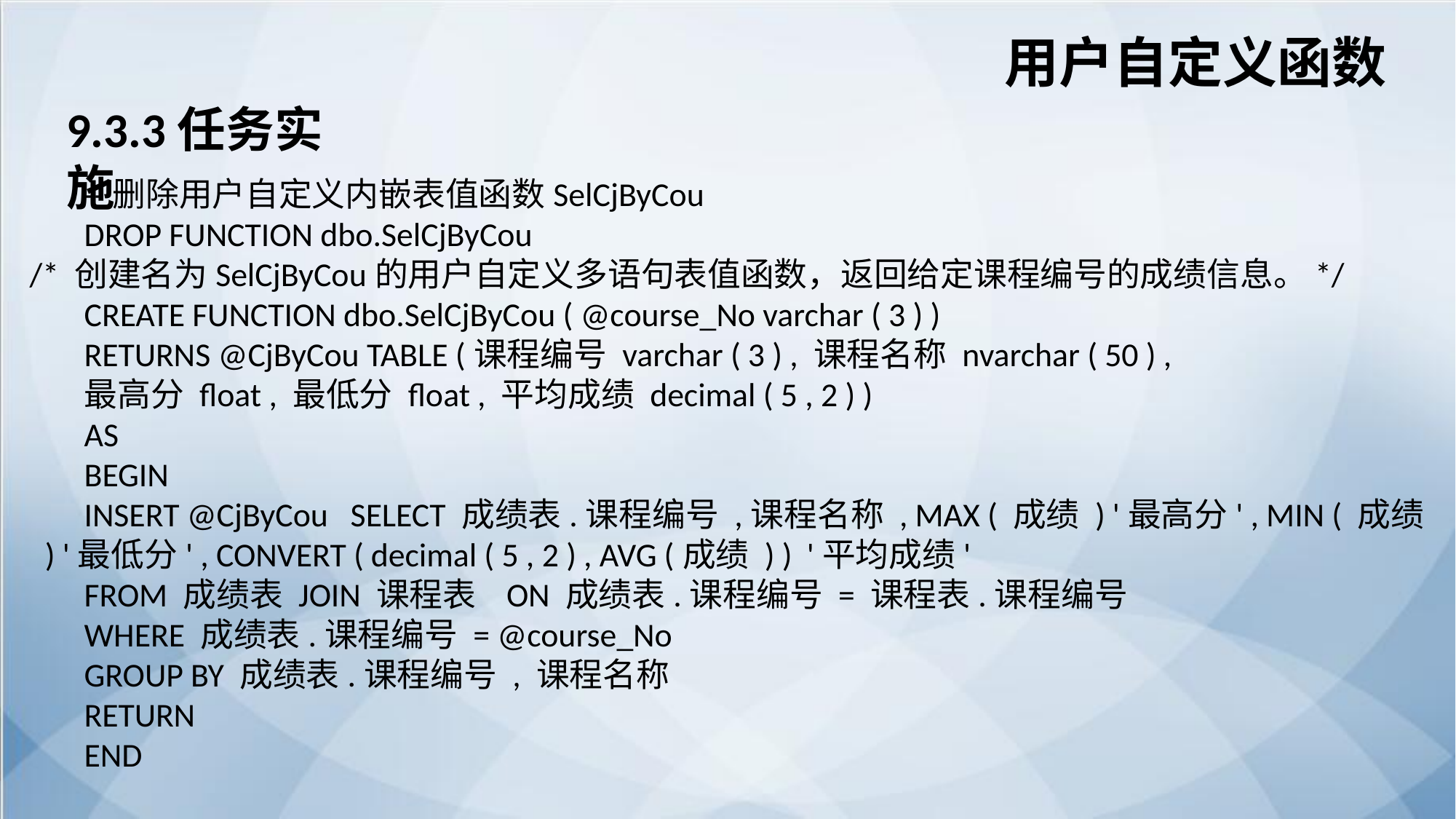

用户自定义函数
9.3.3任务实施
--删除用户自定义内嵌表值函数SelCjByCou
DROP FUNCTION dbo.SelCjByCou
/* 创建名为SelCjByCou的用户自定义多语句表值函数，返回给定课程编号的成绩信息。*/
CREATE FUNCTION dbo.SelCjByCou ( @course_No varchar ( 3 ) )
RETURNS @CjByCou TABLE (课程编号 varchar ( 3 ) , 课程名称 nvarchar ( 50 ) ,
最高分 float , 最低分 float , 平均成绩 decimal ( 5 , 2 ) )
AS
BEGIN
INSERT @CjByCou   SELECT 成绩表.课程编号 ,课程名称 , MAX ( 成绩 ) '最高分' , MIN ( 成绩 ) '最低分' , CONVERT ( decimal ( 5 , 2 ) , AVG (成绩 ) )  '平均成绩'
FROM 成绩表 JOIN 课程表   ON 成绩表.课程编号 = 课程表.课程编号
WHERE 成绩表.课程编号 = @course_No
GROUP BY 成绩表.课程编号 , 课程名称
RETURN
END